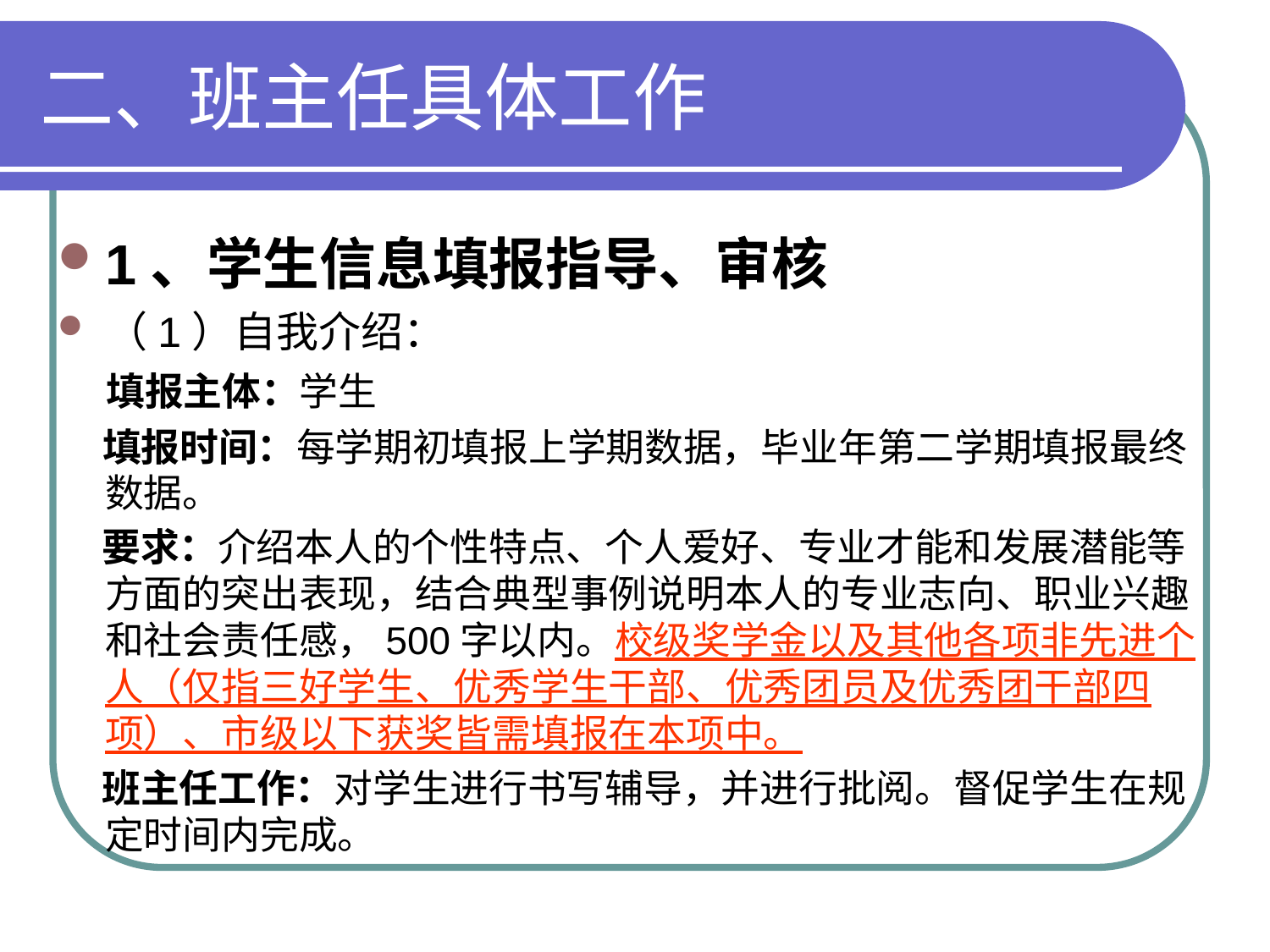

# 二、班主任具体工作
1、学生信息填报指导、审核
（1）自我介绍：
    填报主体：学生
    填报时间：每学期初填报上学期数据，毕业年第二学期填报最终数据。
    要求：介绍本人的个性特点、个人爱好、专业才能和发展潜能等方面的突出表现，结合典型事例说明本人的专业志向、职业兴趣和社会责任感，500字以内。校级奖学金以及其他各项非先进个人（仅指三好学生、优秀学生干部、优秀团员及优秀团干部四项）、市级以下获奖皆需填报在本项中。
    班主任工作：对学生进行书写辅导，并进行批阅。督促学生在规定时间内完成。